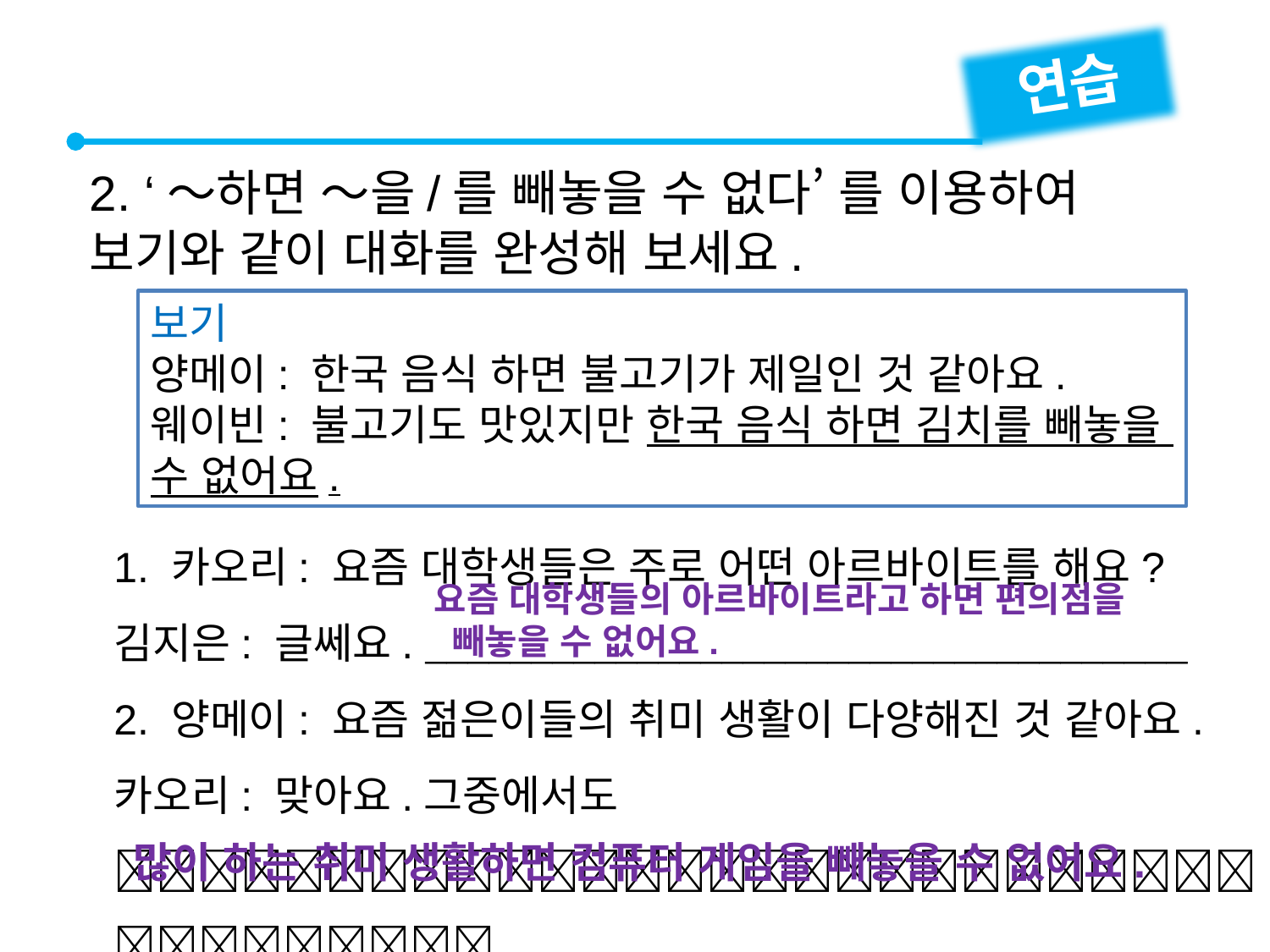

연습
2. ‘～하면 ～을/를 빼놓을 수 없다’ 를 이용하여 보기와 같이 대화를 완성해 보세요.
보기
양메이: 한국 음식 하면 불고기가 제일인 것 같아요.
웨이빈: 불고기도 맛있지만 한국 음식 하면 김치를 빼놓을
수 없어요.
1. 카오리: 요즘 대학생들은 주로 어떤 아르바이트를 해요?
김지은: 글쎄요. ____________________________________
2. 양메이: 요즘 젊은이들의 취미 생활이 다양해진 것 같아요.
카오리: 맞아요.그중에서도
____________________________________
요즘 대학생들의 아르바이트라고 하면 편의점을
 빼놓을 수 없어요.
많이 하는 취미 생활하면 컴퓨터 게임을 빼놓을 수 없어요.